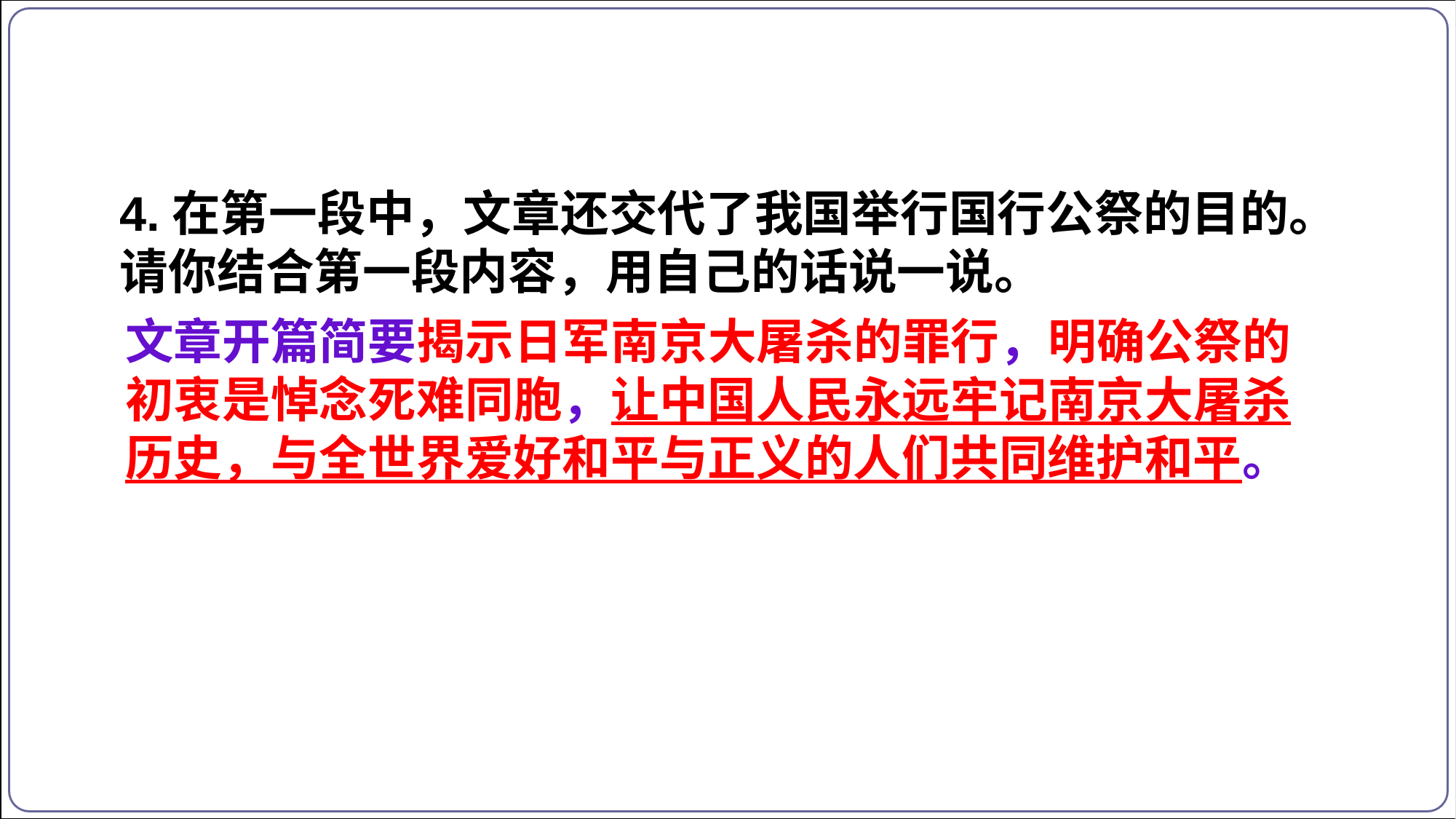

4.在第一段中，文章还交代了我国举行国行公祭的目的。请你结合第一段内容，用自己的话说一说。
文章开篇简要揭示日军南京大屠杀的罪行，明确公祭的初衷是悼念死难同胞，让中国人民永远牢记南京大屠杀历史，与全世界爱好和平与正义的人们共同维护和平。